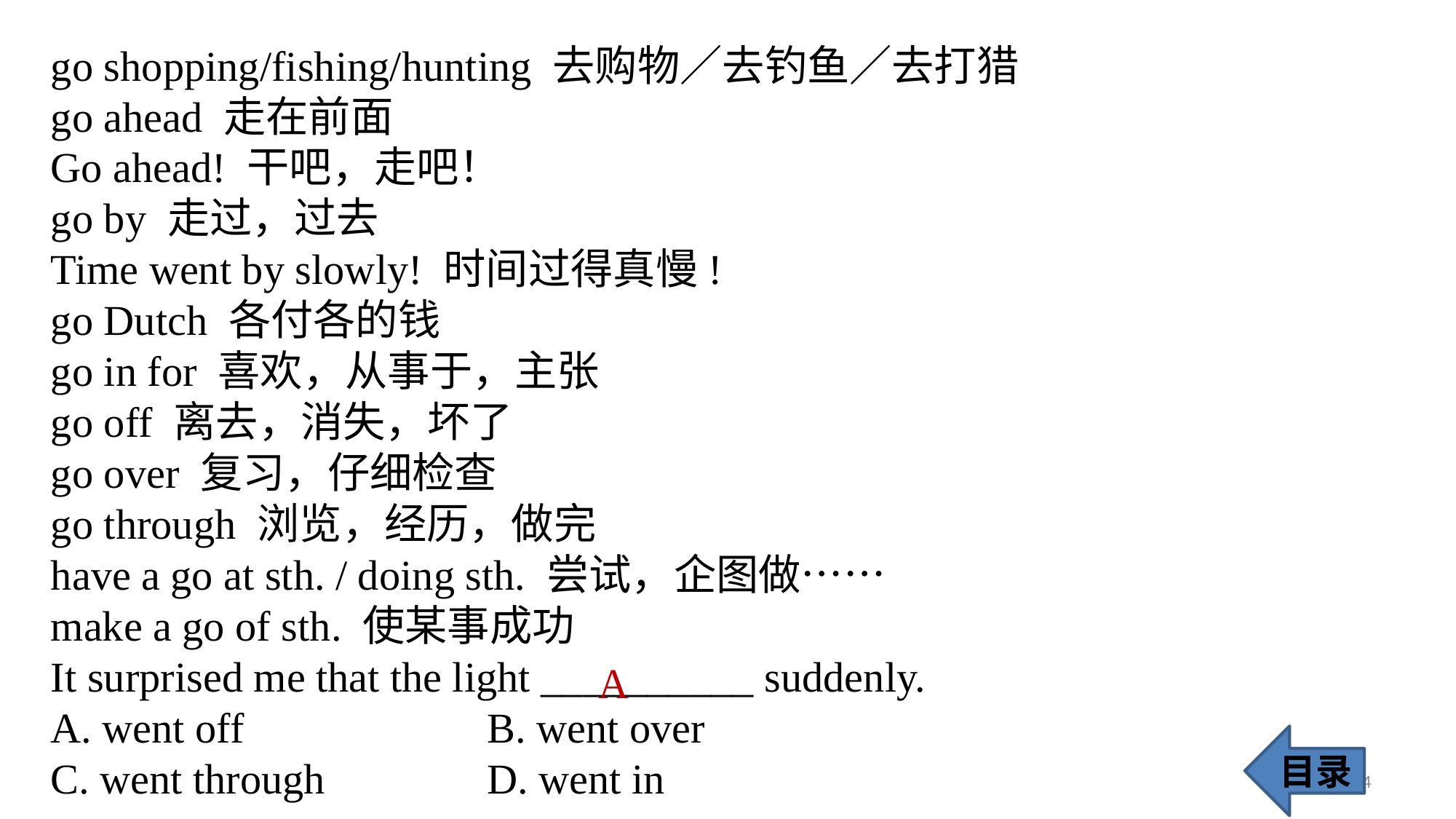

go shopping/fishing/hunting 去购物／去钓鱼／去打猎
go ahead 走在前面
Go ahead! 干吧，走吧！
go by 走过，过去
Time went by slowly! 时间过得真慢!
go Dutch 各付各的钱
go in for 喜欢，从事于，主张
go off 离去，消失，坏了
go over 复习，仔细检查
go through 浏览，经历，做完
have a go at sth. / doing sth. 尝试，企图做……
make a go of sth. 使某事成功
It surprised me that the light __________ suddenly.
A. went off 			B. went over
C. went through 		D. went in
 A
目录
74